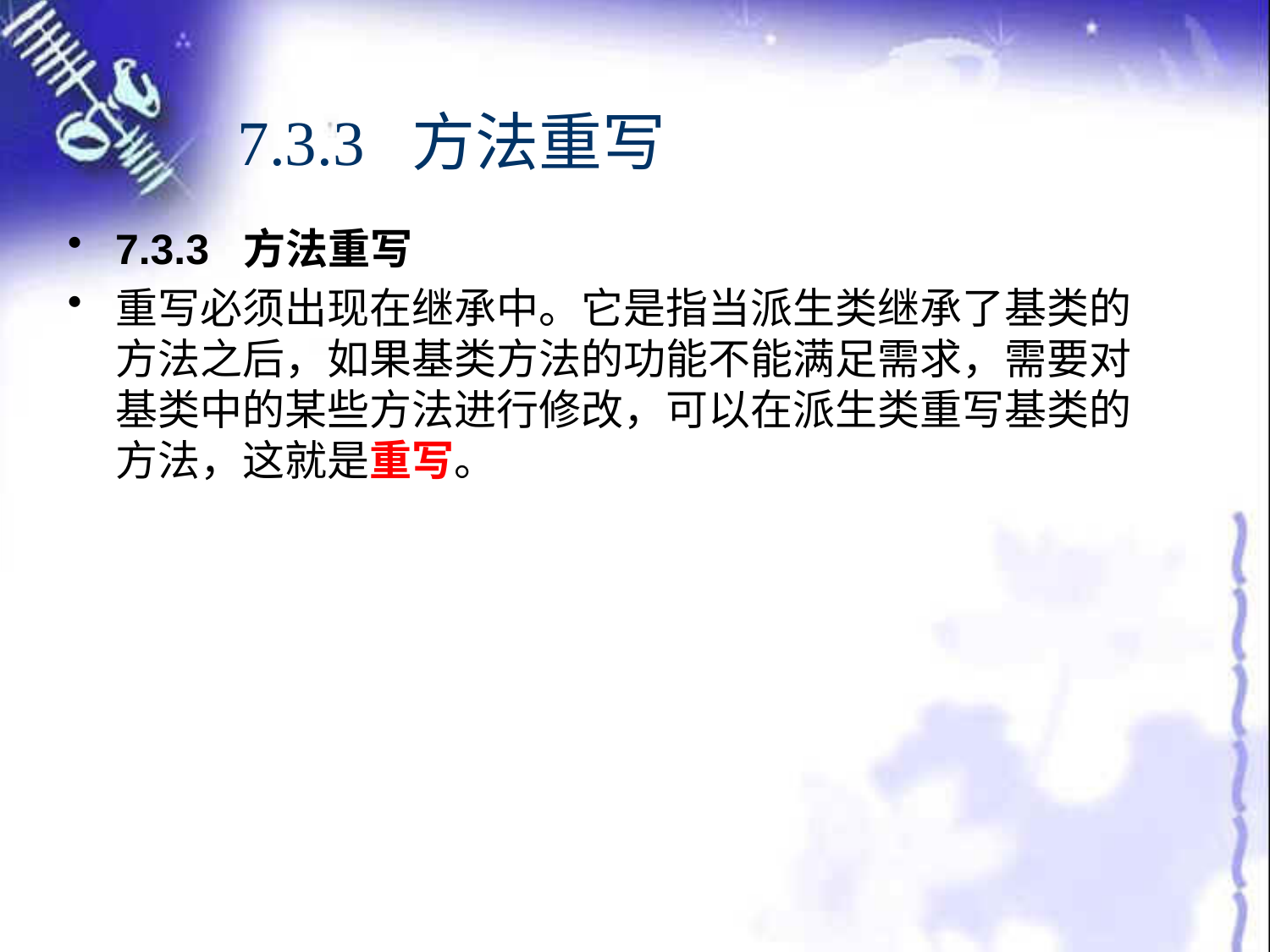

# 7.3.3  方法重写
7.3.3  方法重写
重写必须出现在继承中。它是指当派生类继承了基类的方法之后，如果基类方法的功能不能满足需求，需要对基类中的某些方法进行修改，可以在派生类重写基类的方法，这就是重写。